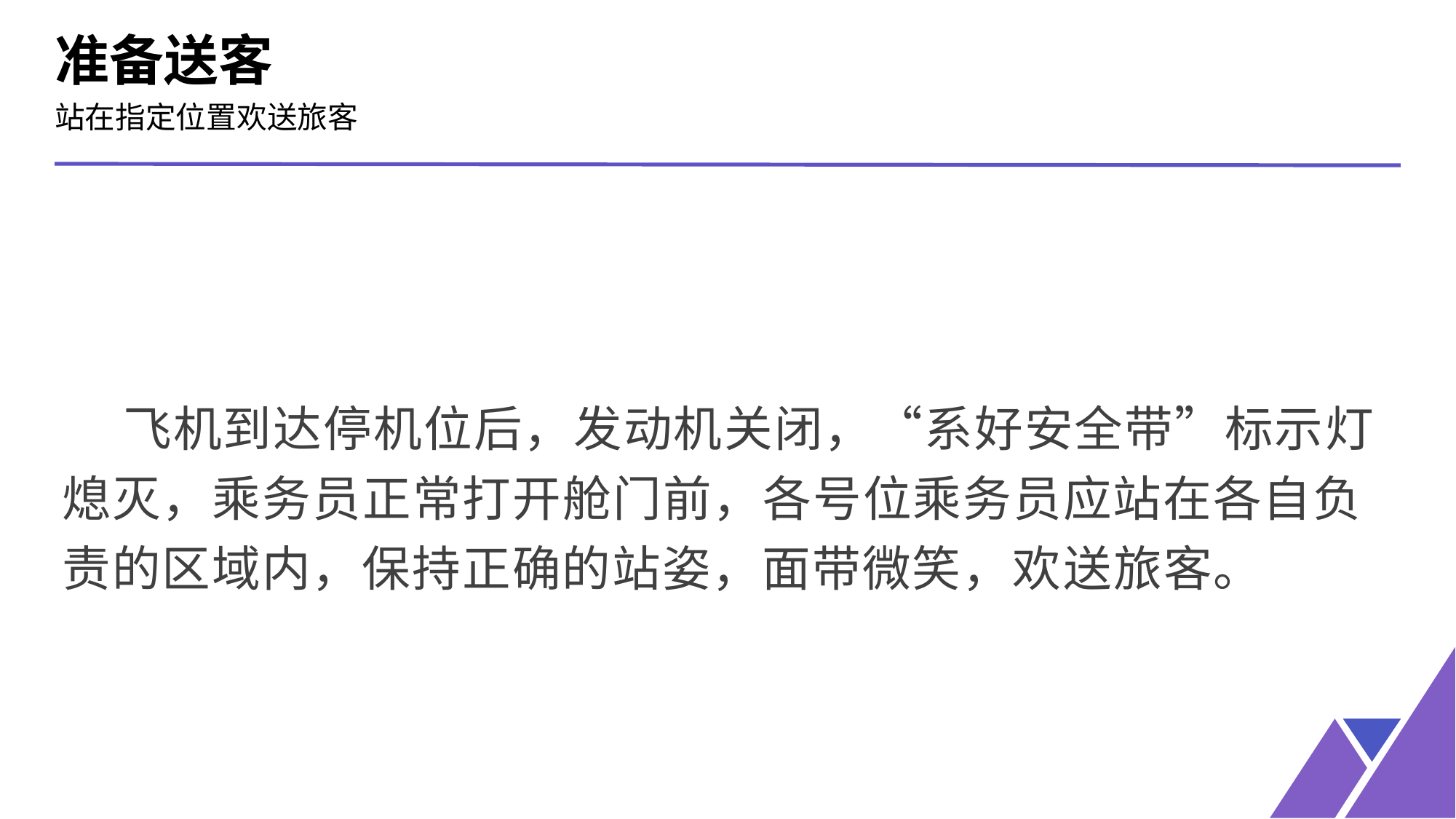

准备送客
站在指定位置欢送旅客
    飞机到达停机位后，发动机关闭，“系好安全带”标示灯熄灭，乘务员正常打开舱门前，各号位乘务员应站在各自负责的区域内，保持正确的站姿，面带微笑，欢送旅客。